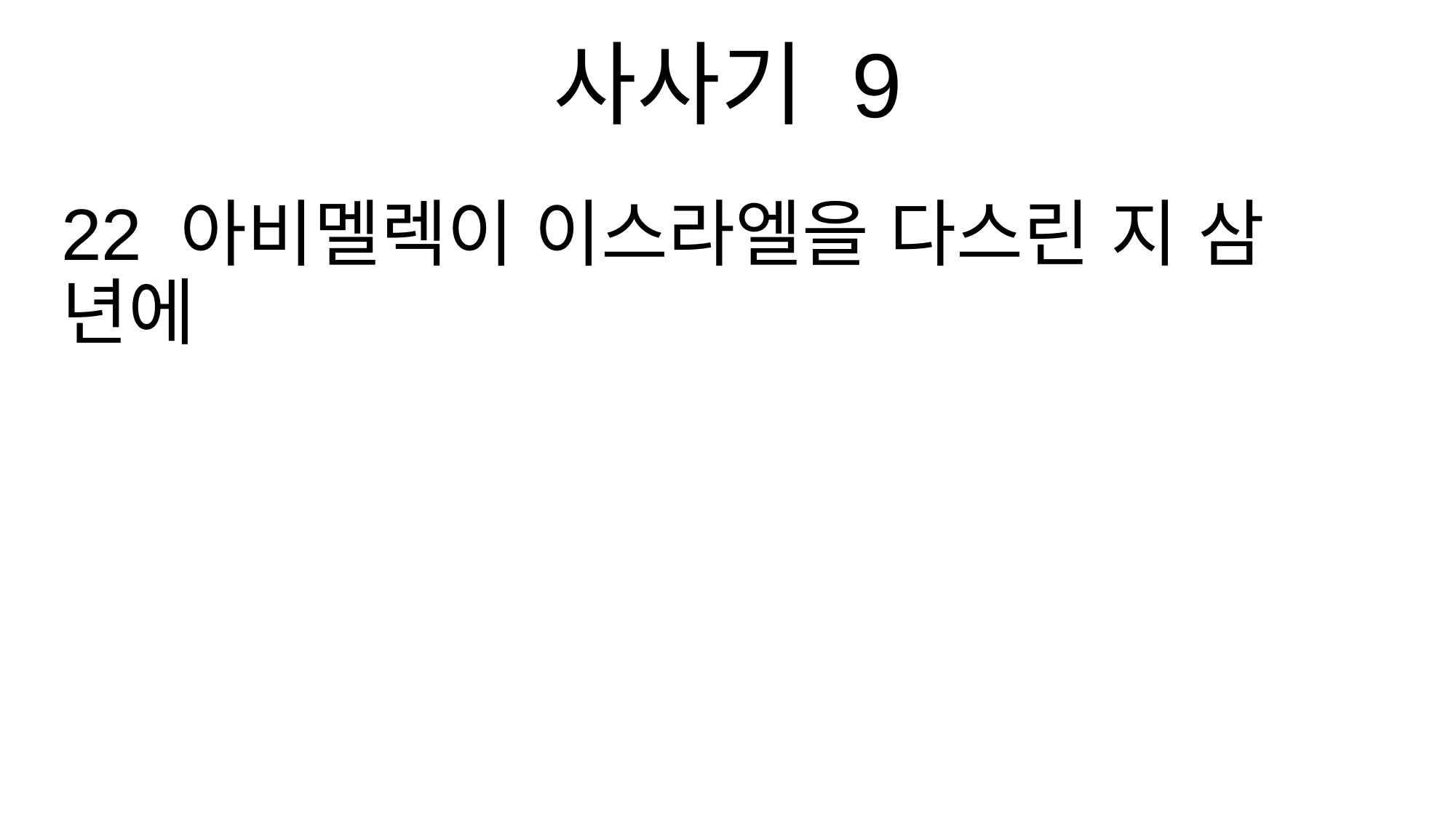

사사기 9
22 아비멜렉이 이스라엘을 다스린 지 삼 년에